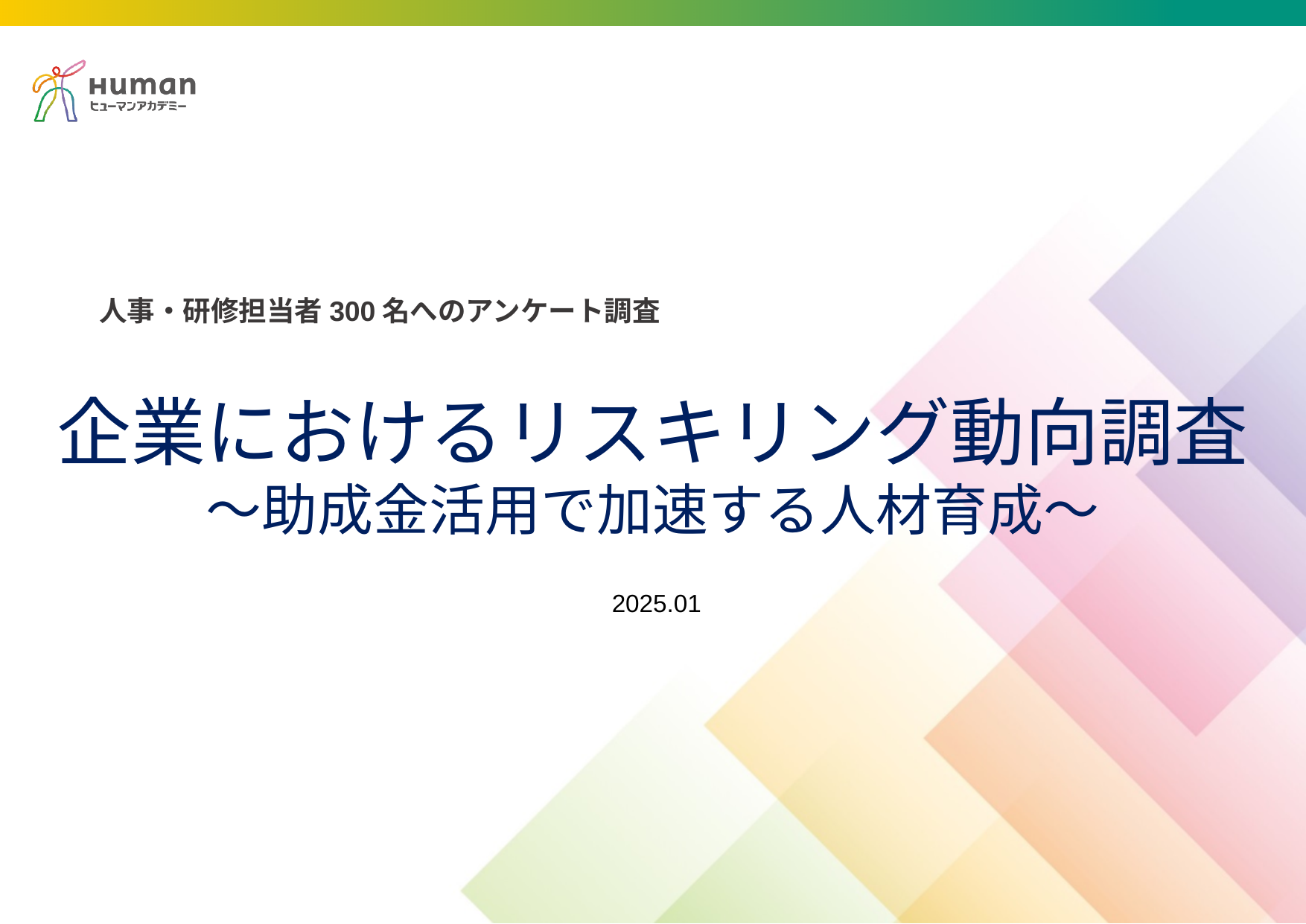

人事・研修担当者300名へのアンケート調査
企業におけるリスキリング動向調査
～助成金活用で加速する人材育成～

2025.01